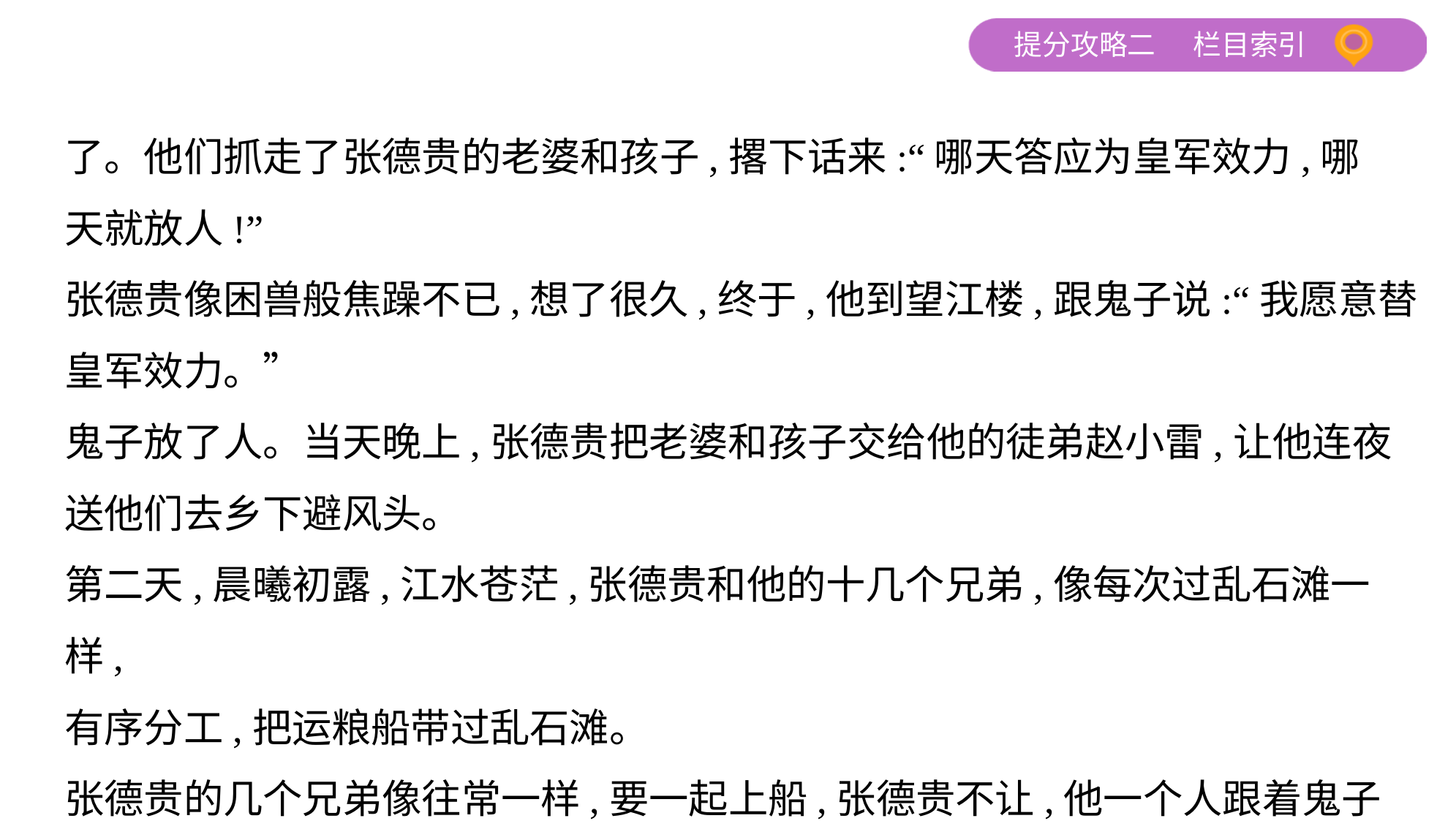

了。他们抓走了张德贵的老婆和孩子,撂下话来:“哪天答应为皇军效力,哪
天就放人!”
张德贵像困兽般焦躁不已,想了很久,终于,他到望江楼,跟鬼子说:“我愿意替
皇军效力。”
鬼子放了人。当天晚上,张德贵把老婆和孩子交给他的徒弟赵小雷,让他连夜
送他们去乡下避风头。
第二天,晨曦初露,江水苍茫,张德贵和他的十几个兄弟,像每次过乱石滩一样,
有序分工,把运粮船带过乱石滩。
张德贵的几个兄弟像往常一样,要一起上船,张德贵不让,他一个人跟着鬼子